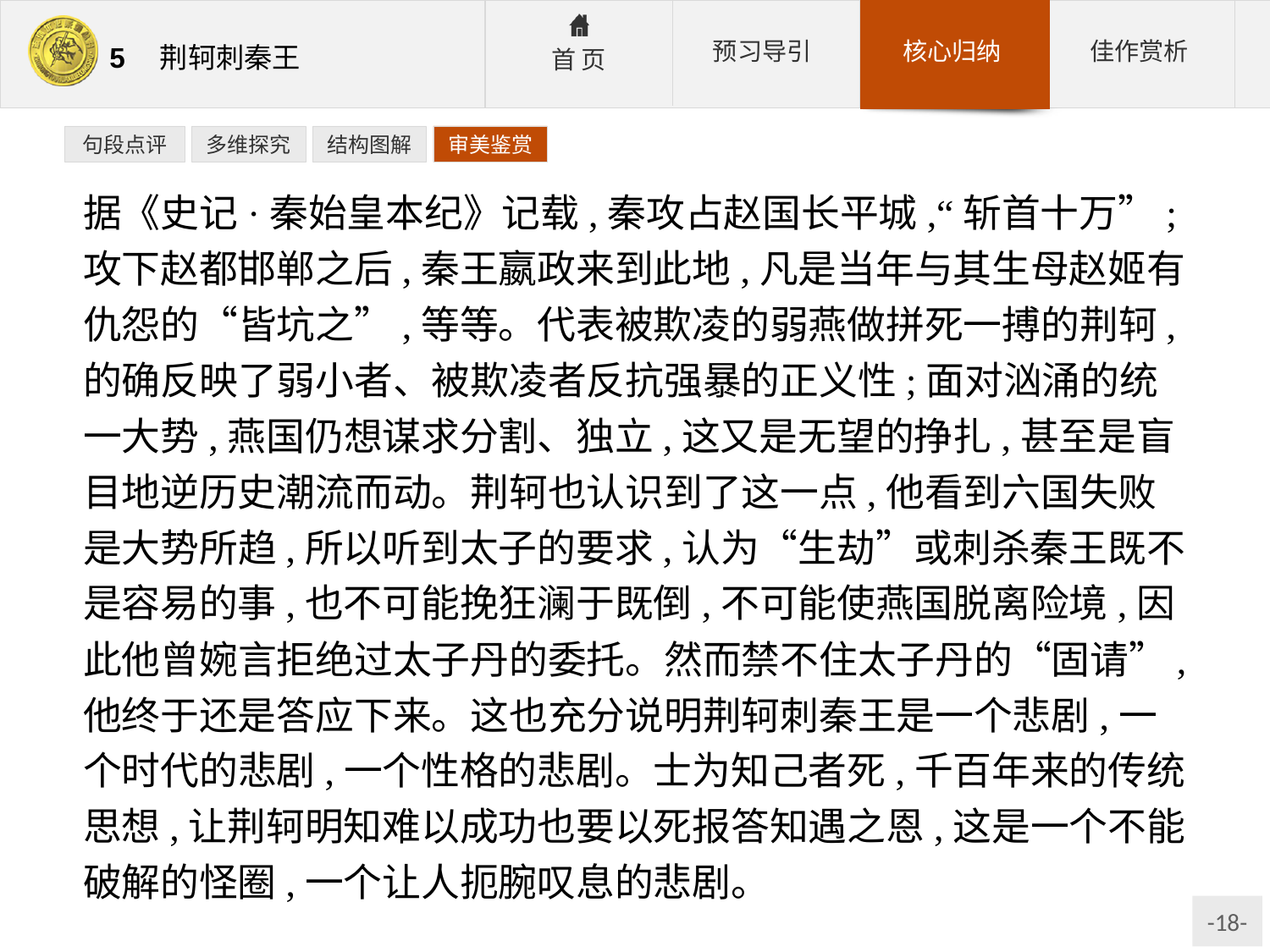

句段点评
多维探究
结构图解
审美鉴赏
据《史记·秦始皇本纪》记载,秦攻占赵国长平城,“斩首十万”;攻下赵都邯郸之后,秦王嬴政来到此地,凡是当年与其生母赵姬有仇怨的“皆坑之”,等等。代表被欺凌的弱燕做拼死一搏的荆轲,的确反映了弱小者、被欺凌者反抗强暴的正义性;面对汹涌的统一大势,燕国仍想谋求分割、独立,这又是无望的挣扎,甚至是盲目地逆历史潮流而动。荆轲也认识到了这一点,他看到六国失败是大势所趋,所以听到太子的要求,认为“生劫”或刺杀秦王既不是容易的事,也不可能挽狂澜于既倒,不可能使燕国脱离险境,因此他曾婉言拒绝过太子丹的委托。然而禁不住太子丹的“固请”,他终于还是答应下来。这也充分说明荆轲刺秦王是一个悲剧,一个时代的悲剧,一个性格的悲剧。士为知己者死,千百年来的传统思想,让荆轲明知难以成功也要以死报答知遇之恩,这是一个不能破解的怪圈,一个让人扼腕叹息的悲剧。